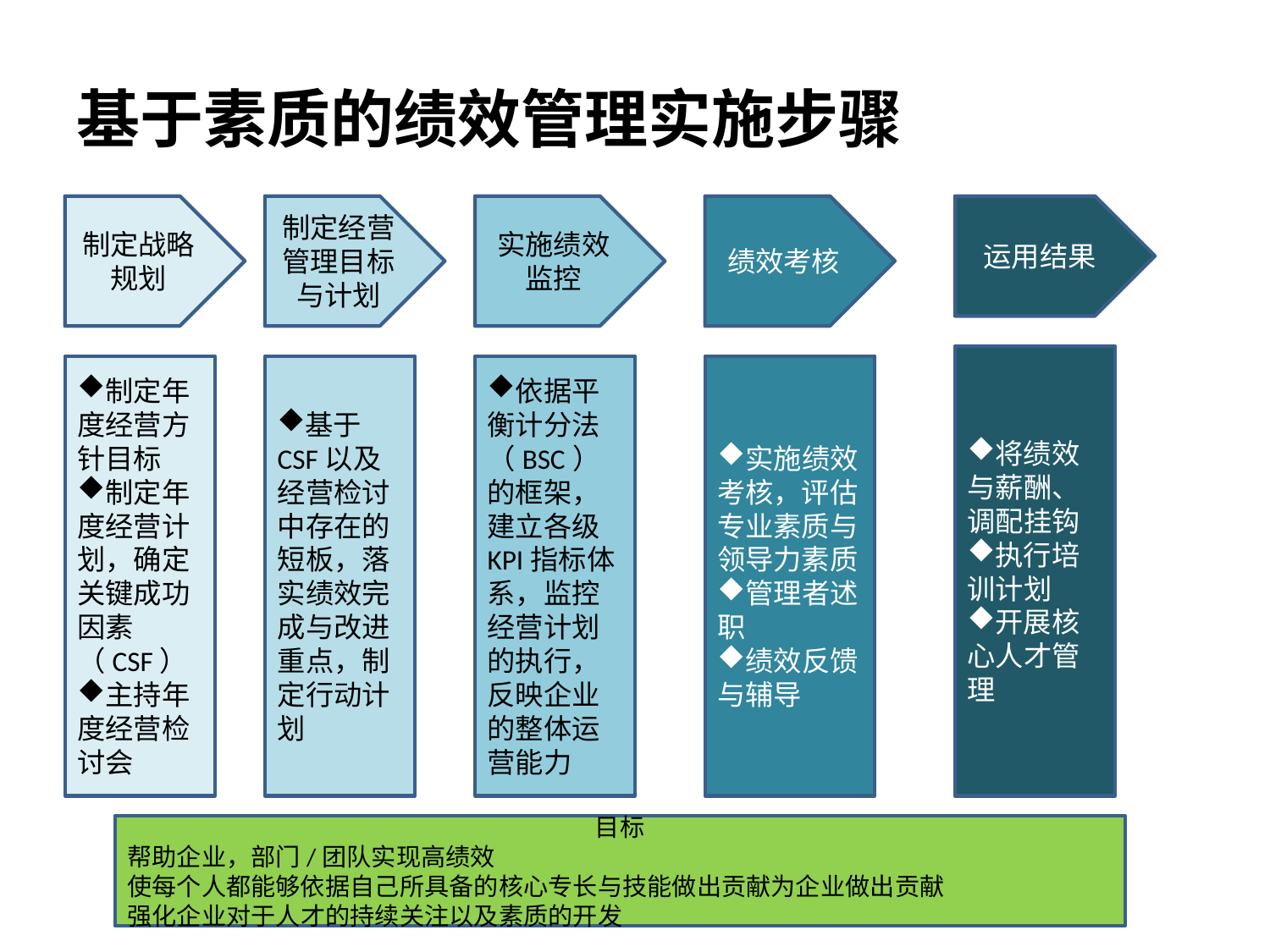

# 基于素质的绩效管理实施步骤
制定战略规划
制定经营管理目标与计划
实施绩效监控
绩效考核
运用结果

将绩效与薪酬、调配挂钩
执行培训计划
开展核心人才管理
制定年度经营方针目标
制定年度经营计划，确定关键成功因素（CSF）
主持年度经营检讨会
基于CSF以及经营检讨中存在的短板，落实绩效完成与改进重点，制定行动计划
依据平衡计分法（BSC）的框架，建立各级KPI指标体系，监控经营计划的执行，反映企业的整体运营能力
实施绩效考核，评估专业素质与领导力素质
管理者述职
绩效反馈与辅导
目标
帮助企业，部门/团队实现高绩效
使每个人都能够依据自己所具备的核心专长与技能做出贡献为企业做出贡献
强化企业对于人才的持续关注以及素质的开发